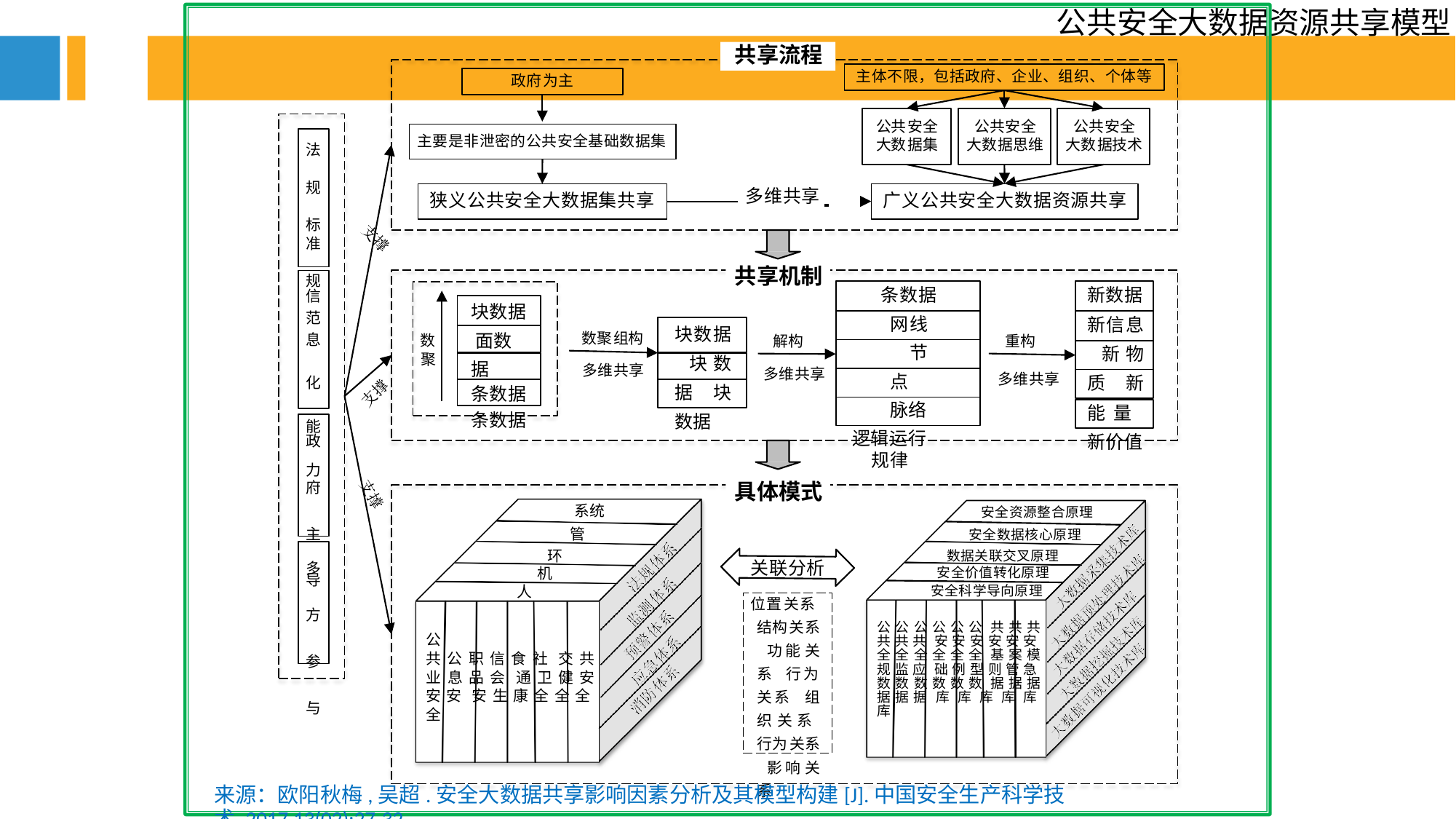

公共安全大数据资源共享模型
共享流程

主体不限，包括政府、企业、组织、个体等

政府为主

公共安全
大数据集
公共安全
大数据思维
公共安全
大数据技术

主要是非泄密的公共安全基础数据集
法  规  标
准  规  范

多维共享
狭义公共安全大数据集共享
广义公共安全大数据资源共享

共享机制

新数据
新信息  新物质  新能量  新价值
条数据
网线  节点  脉络
逻辑运行规律

信  息  化  能  力

块数据  面数据
条数据
条数据

块数据  块数据  块数据

数聚组构
数
解构
重构

聚

多维共享

多维共享

多维共享

政  府  主  导

具体模式

系统  管
安全资源整合原理  安全数据核心原理
数据关联交叉原理  安全价值转化原理
安全科学导向原理

环  机

多  方  参  与
关联分析
位置关系  结构关系  功能关系  行为关系  组织关系  行为关系  影响关系

人

公 公 公 公 公 公  共 共 共 共 共 共  安 安 安 安 安 安  全 全 全 全 全 全  基 案 模 规 监 应  础 例 型 则 管 急  数 数 数 数 数 数  据 据 据 据 据 据  库  库  库  库  库  库

公
共 公 职 信 食 社  交 共 业 息 品 会  通 卫 健 安 安 安  安 生 康 全 全 全  全
来源：欧阳秋梅,吴超.安全大数据共享影响因素分析及其模型构建[J].中国安全生产科学技术,2017,13(02):27-32.